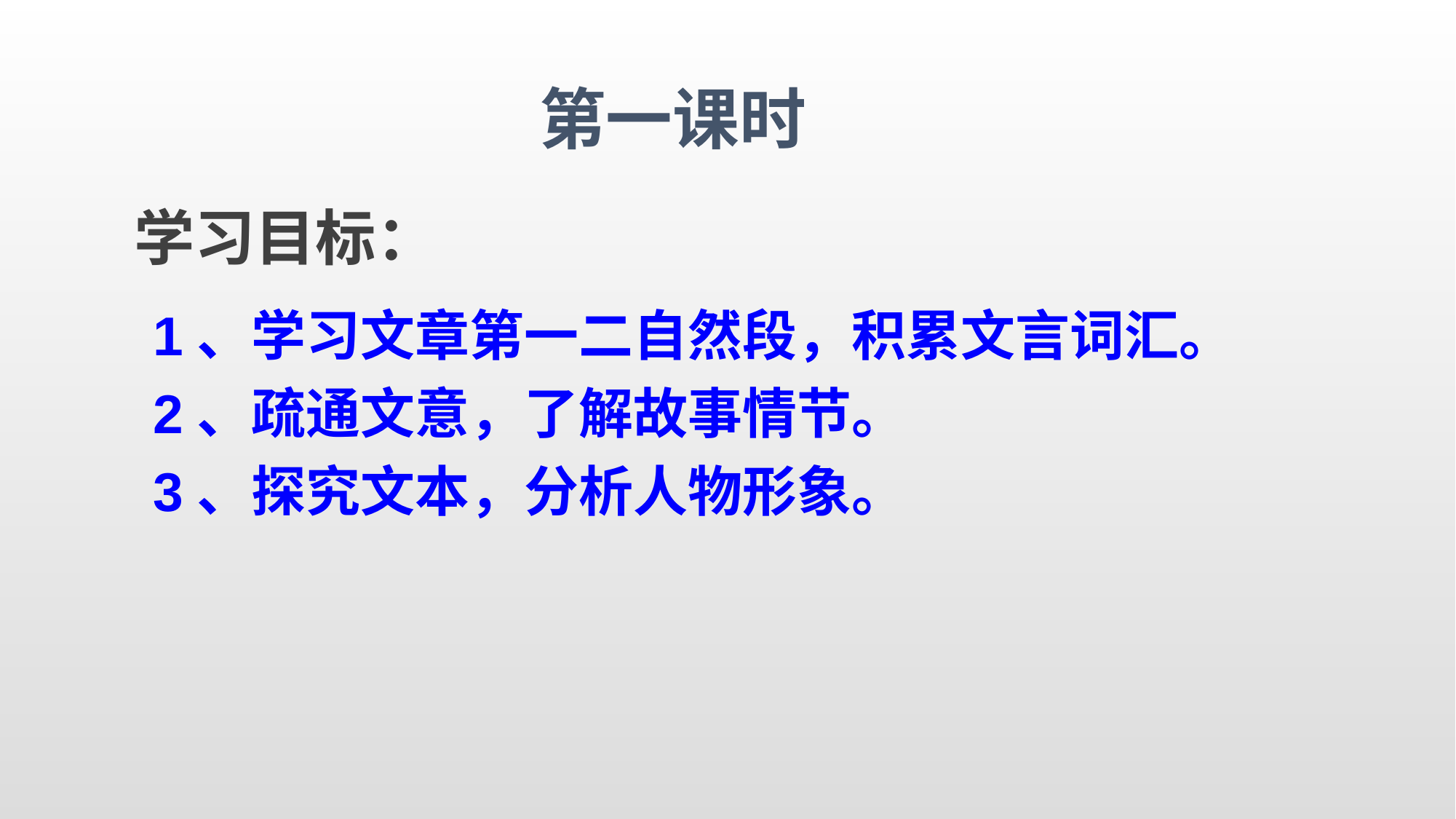

第一课时
学习目标：
1、学习文章第一二自然段，积累文言词汇。
2、疏通文意，了解故事情节。
3、探究文本，分析人物形象。